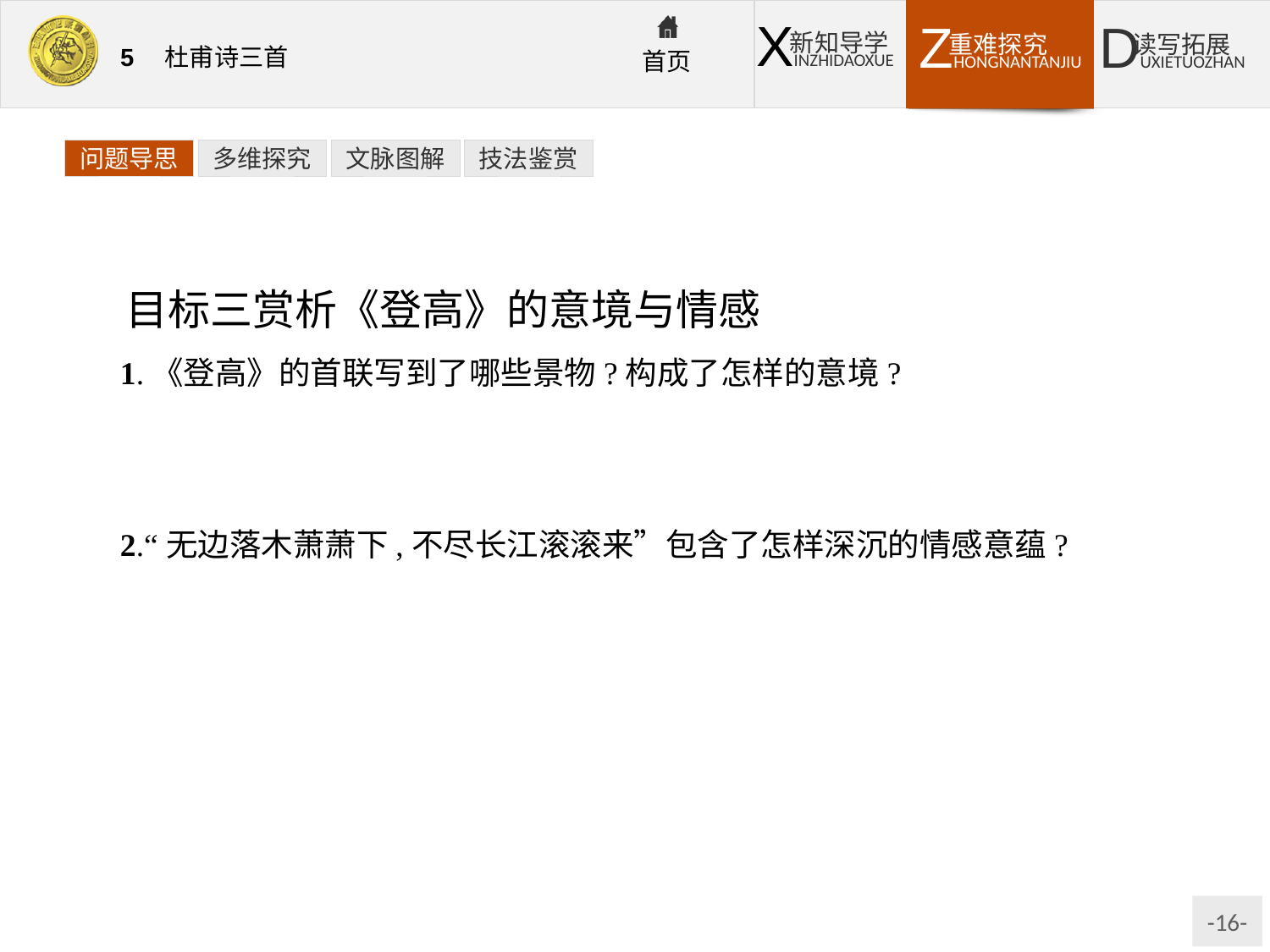

问题导思
多维探究
文脉图解
技法鉴赏
目标三赏析《登高》的意境与情感
1.《登高》的首联写到了哪些景物?构成了怎样的意境?
提示:首联共写了六种景物:风、天、猿、渚、沙、鸟。分别用“急”“高”“啸哀”“清”“白”“飞回”来描写,营造了一种苍凉、悲怆的意境。
2.“无边落木萧萧下,不尽长江滚滚来”包含了怎样深沉的情感意蕴?
提示:落木——无边,萧萧下——生命之短暂;长江——不尽,滚滚来——时间之永恒。面对无边落木,诗人感到人生的短暂和无奈;而看到眼前滚滚不尽的长江,诗人又感到豁达、坦荡、胸襟开阔。